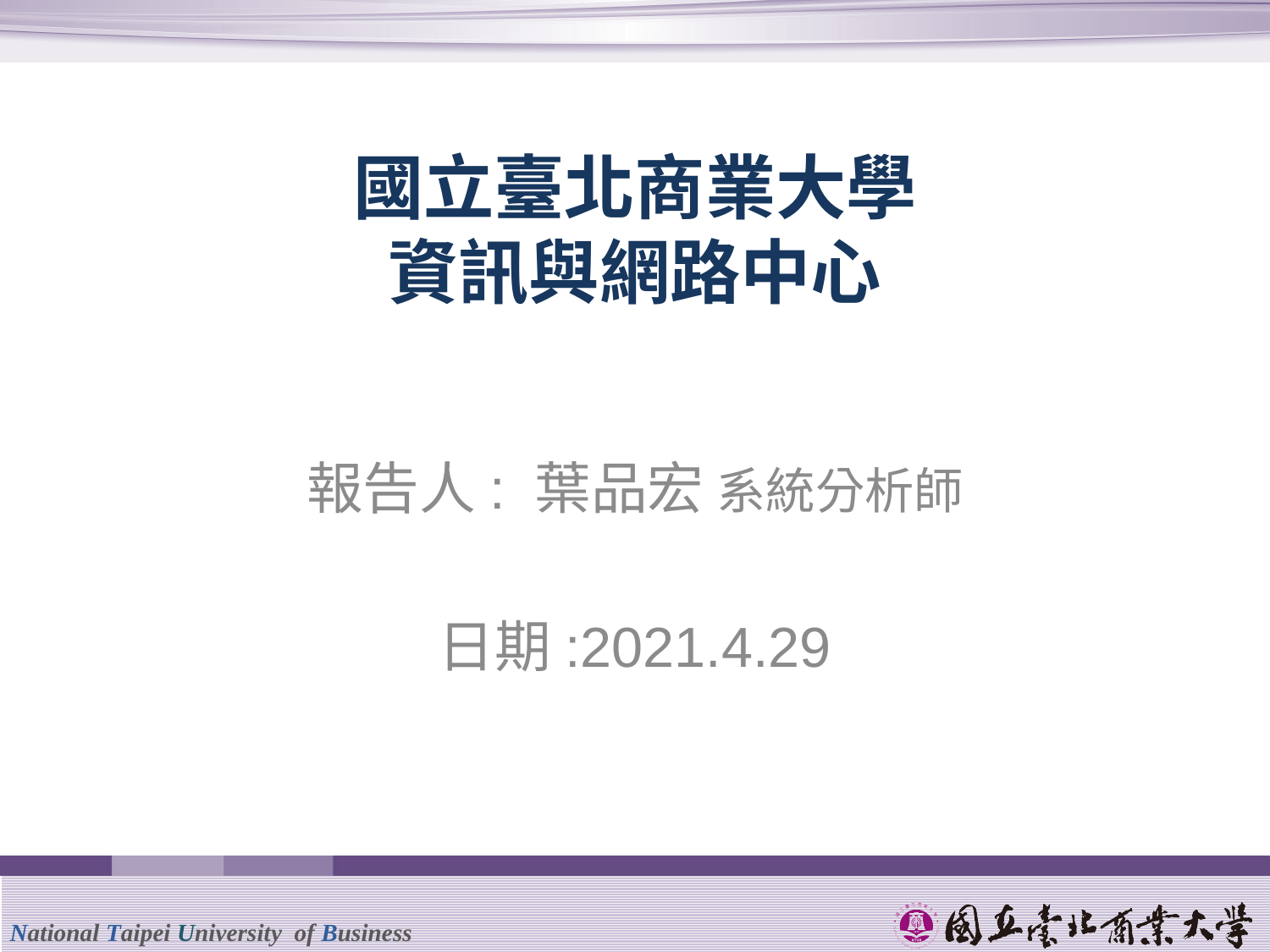

# 國立臺北商業大學 資訊與網路中心
報告人: 葉品宏 系統分析師

日期:2021.4.29